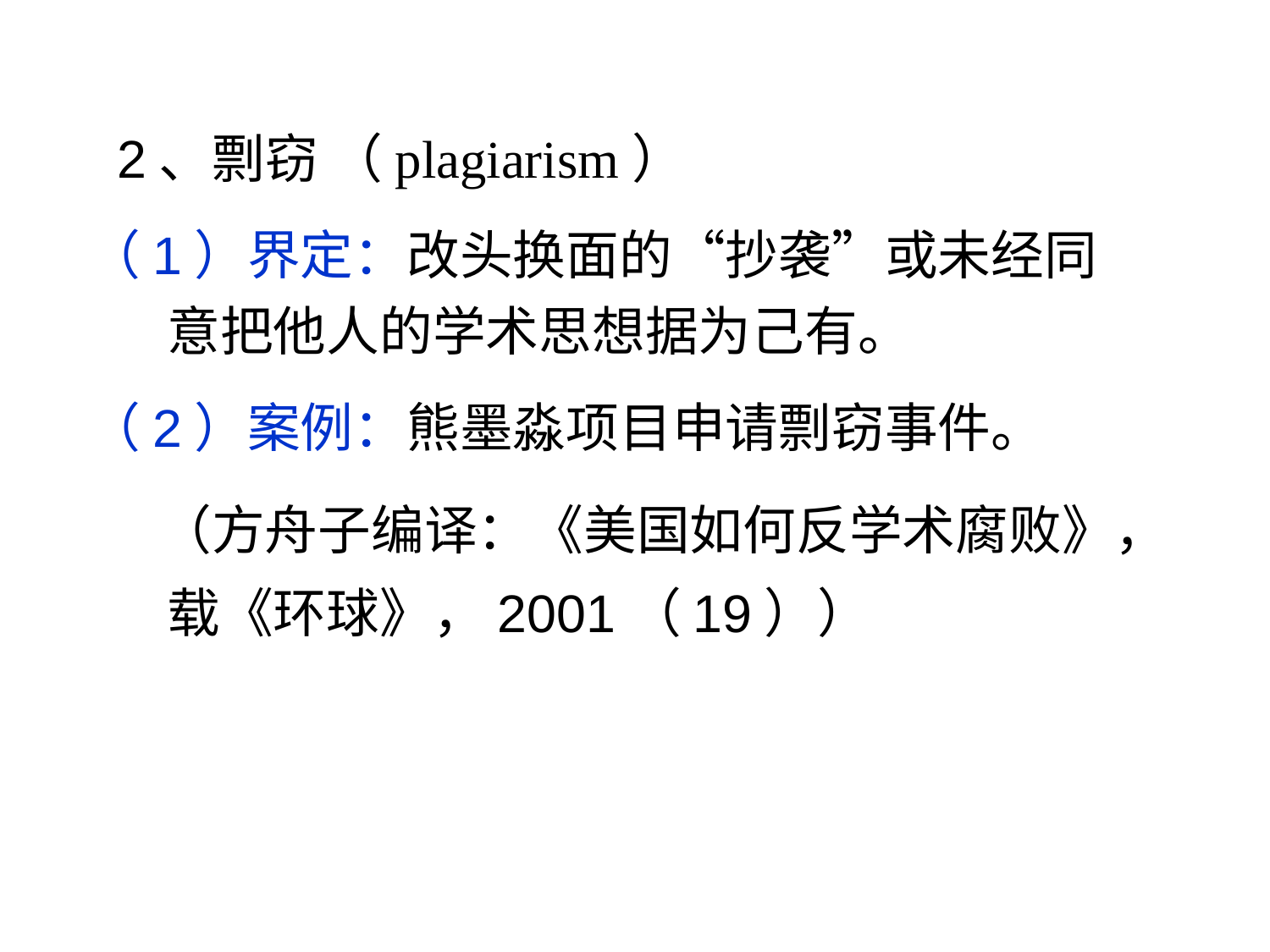

2、剽窃 （plagiarism）
（1）界定：改头换面的“抄袭”或未经同意把他人的学术思想据为己有。
（2）案例：熊墨淼项目申请剽窃事件。
     （方舟子编译：《美国如何反学术腐败》，载《环球》，2001（19））